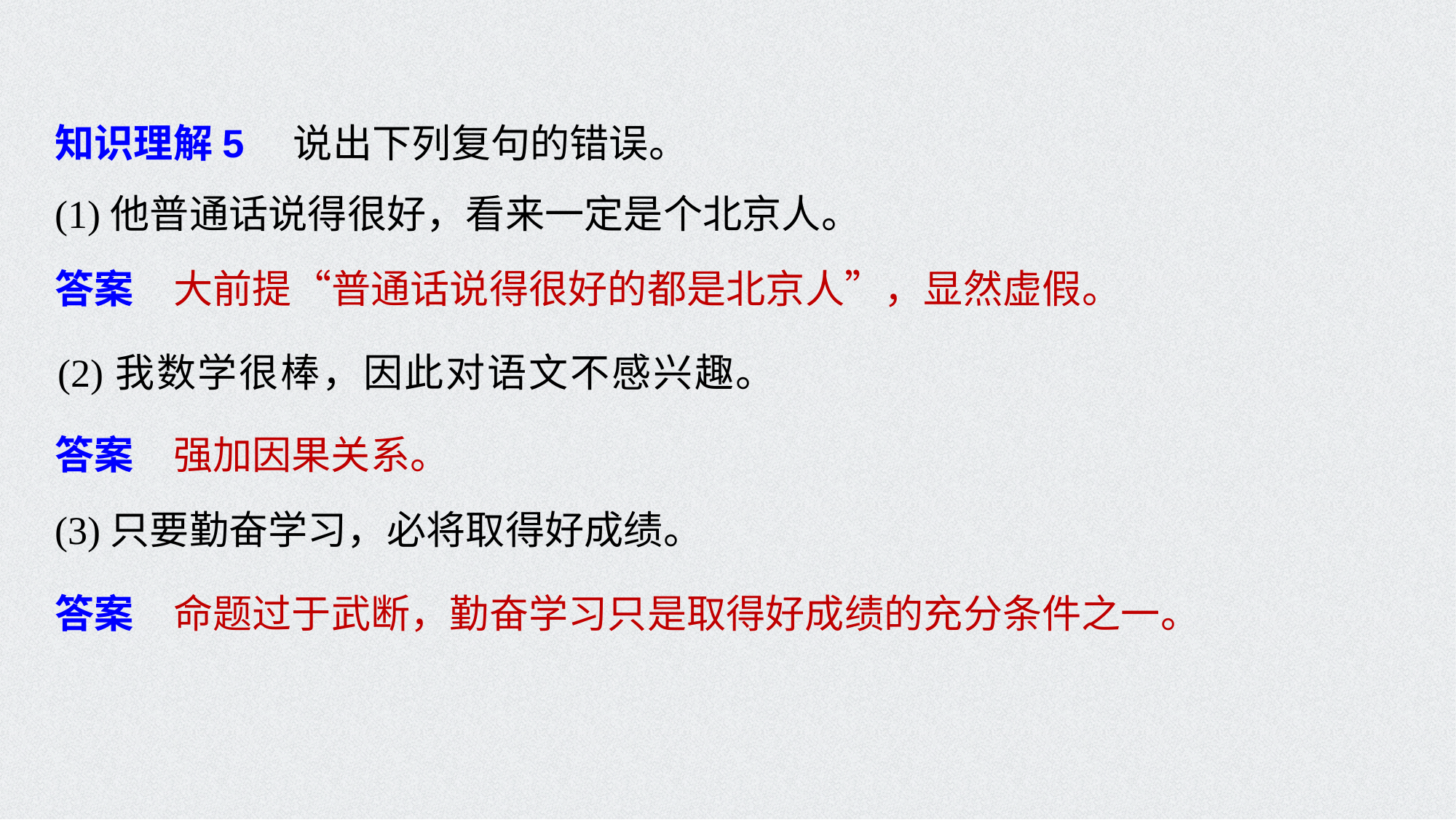

知识理解5　说出下列复句的错误。
(1)他普通话说得很好，看来一定是个北京人。
答案　大前提“普通话说得很好的都是北京人”，显然虚假。
(2)我数学很棒，因此对语文不感兴趣。
答案　强加因果关系。
(3)只要勤奋学习，必将取得好成绩。
答案　命题过于武断，勤奋学习只是取得好成绩的充分条件之一。